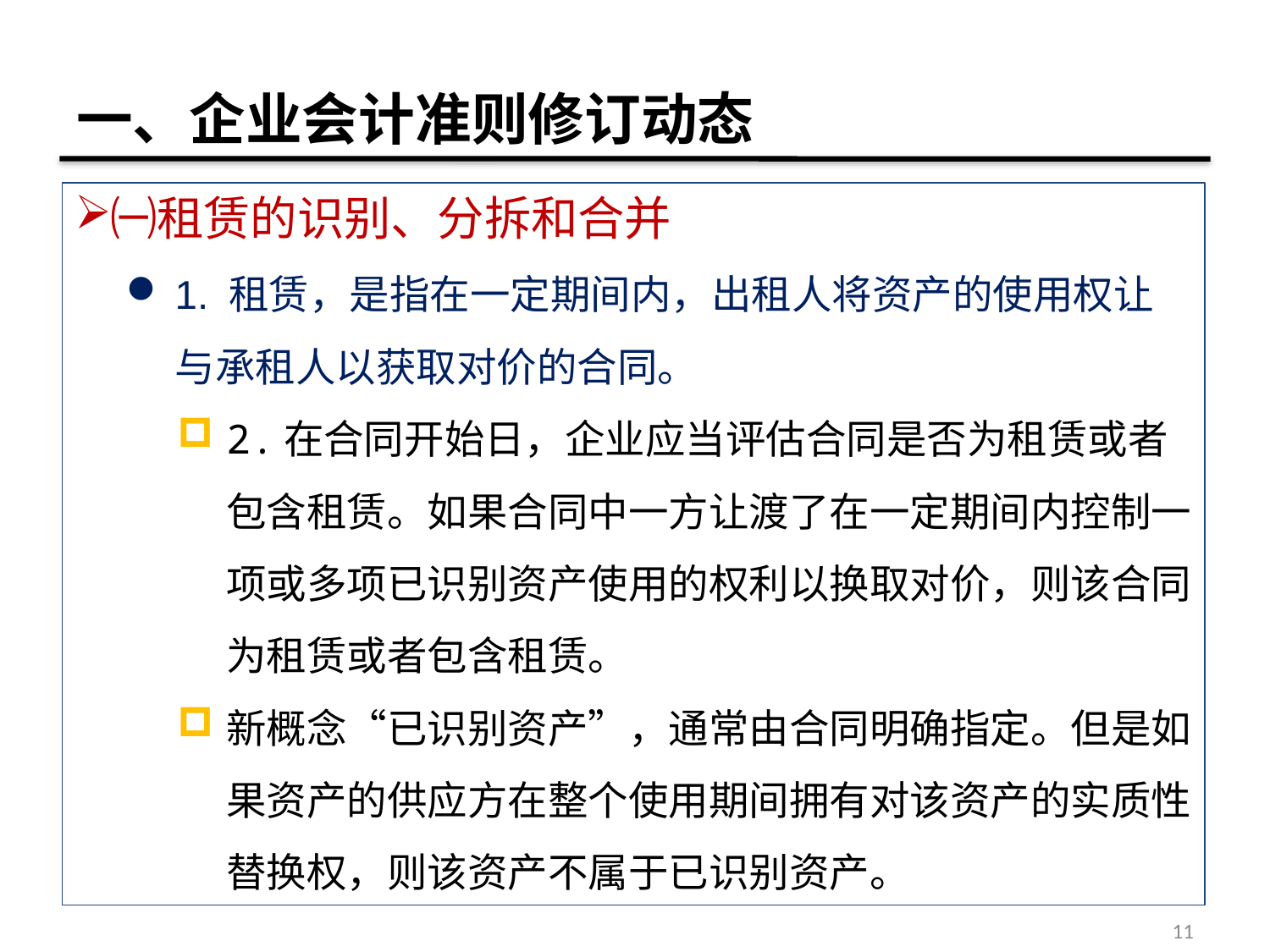

# 一、企业会计准则修订动态
㈠租赁的识别、分拆和合并
1. 租赁，是指在一定期间内，出租人将资产的使用权让与承租人以获取对价的合同。
2.在合同开始日，企业应当评估合同是否为租赁或者包含租赁。如果合同中一方让渡了在一定期间内控制一项或多项已识别资产使用的权利以换取对价，则该合同为租赁或者包含租赁。
新概念“已识别资产”，通常由合同明确指定。但是如果资产的供应方在整个使用期间拥有对该资产的实质性替换权，则该资产不属于已识别资产。

11